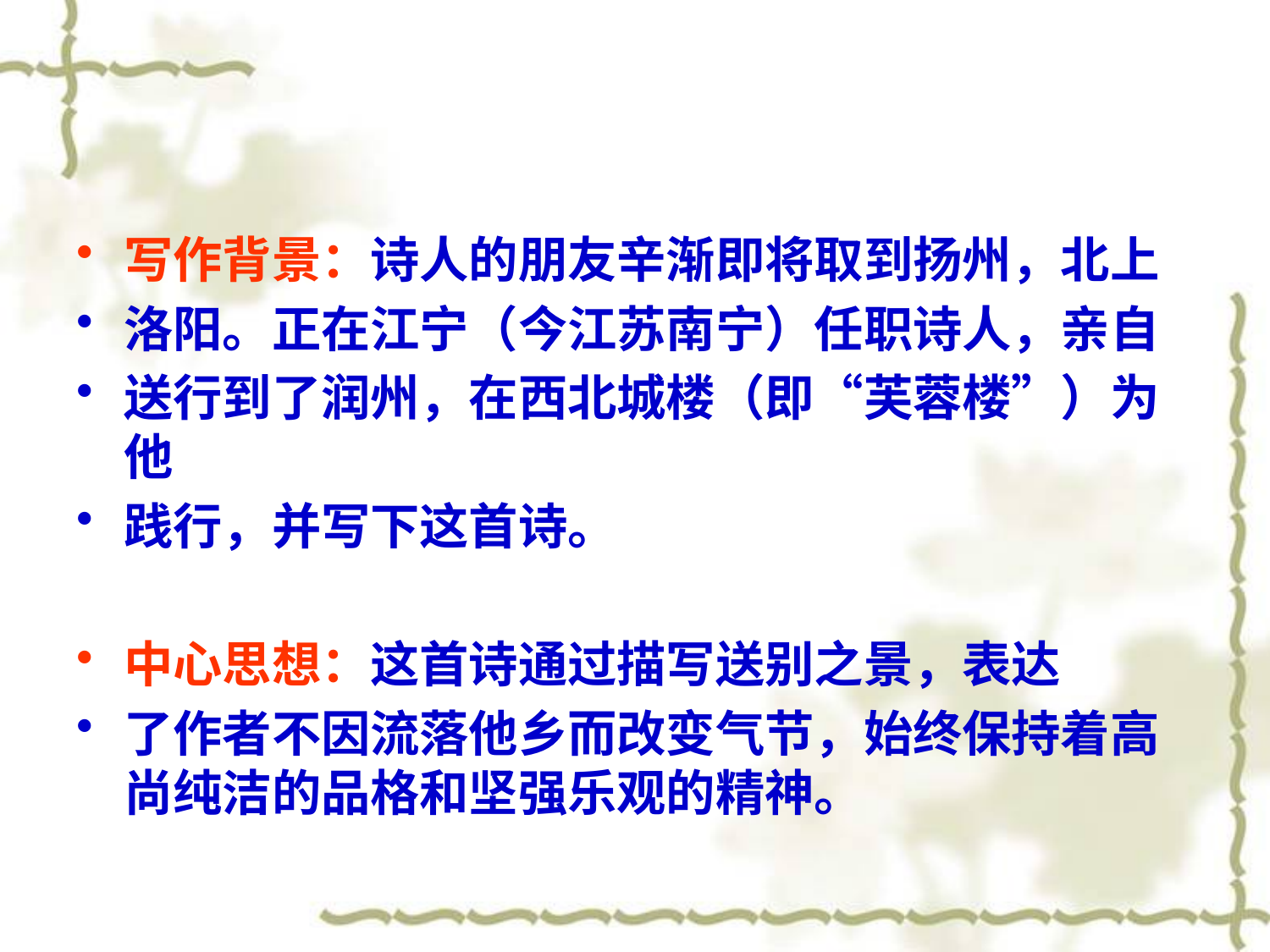

写作背景：诗人的朋友辛渐即将取到扬州，北上
洛阳。正在江宁（今江苏南宁）任职诗人，亲自
送行到了润州，在西北城楼（即“芙蓉楼”）为他
践行，并写下这首诗。

中心思想：这首诗通过描写送别之景，表达
了作者不因流落他乡而改变气节，始终保持着高尚纯洁的品格和坚强乐观的精神。